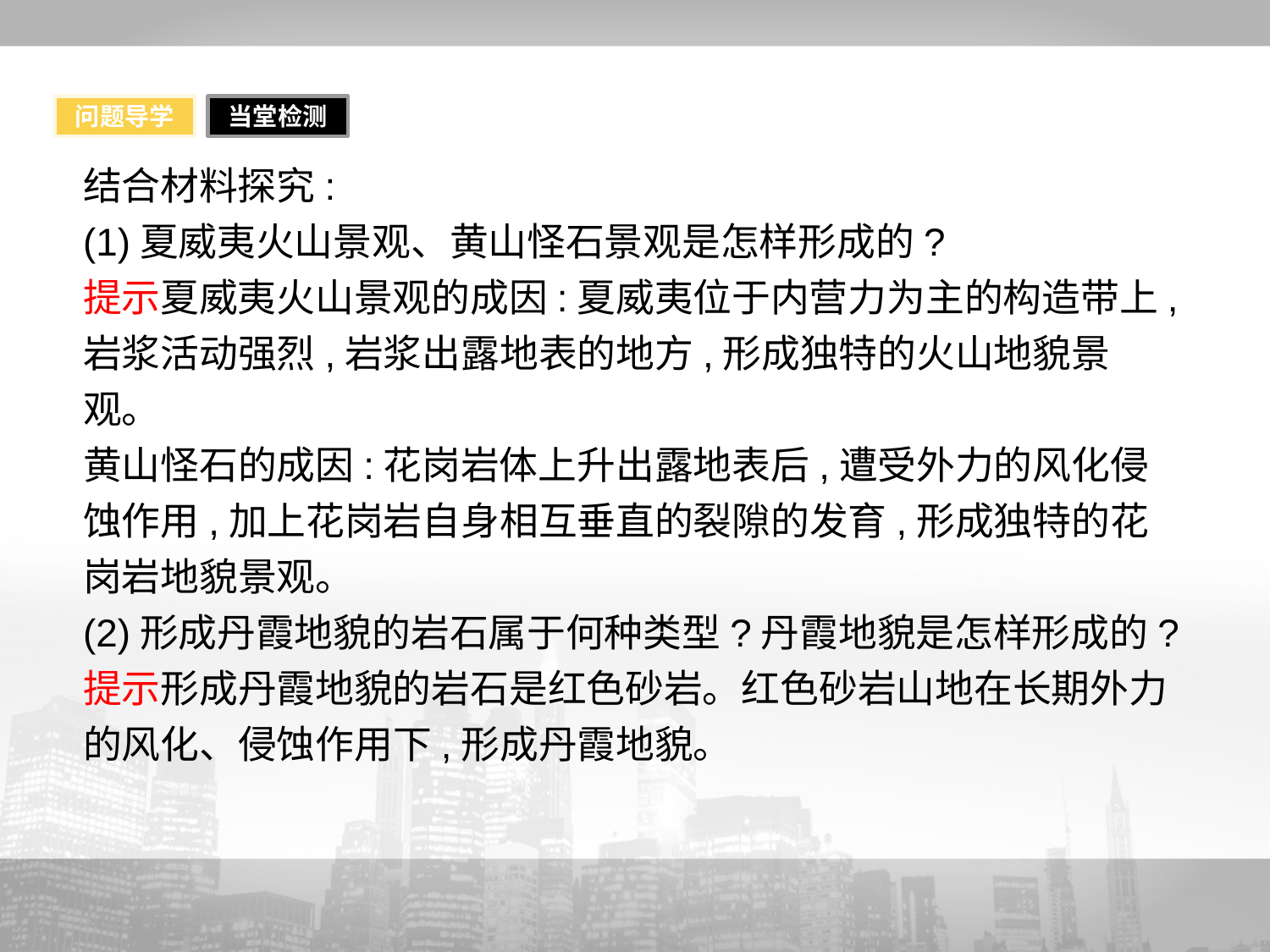

问题导学
当堂检测
结合材料探究:
(1)夏威夷火山景观、黄山怪石景观是怎样形成的?
提示夏威夷火山景观的成因:夏威夷位于内营力为主的构造带上,岩浆活动强烈,岩浆出露地表的地方,形成独特的火山地貌景观。
黄山怪石的成因:花岗岩体上升出露地表后,遭受外力的风化侵蚀作用,加上花岗岩自身相互垂直的裂隙的发育,形成独特的花岗岩地貌景观。
(2)形成丹霞地貌的岩石属于何种类型?丹霞地貌是怎样形成的?
提示形成丹霞地貌的岩石是红色砂岩。红色砂岩山地在长期外力的风化、侵蚀作用下,形成丹霞地貌。